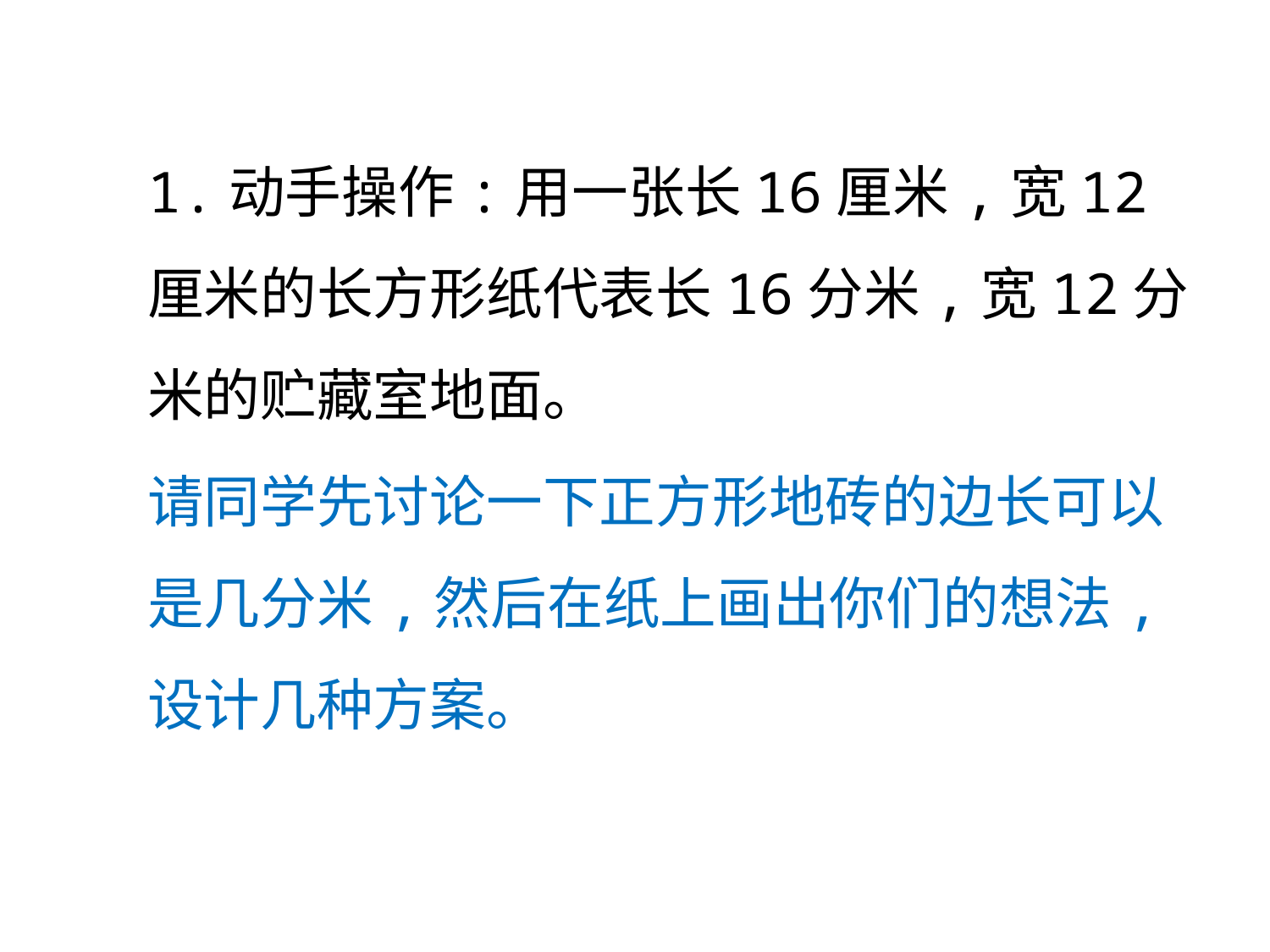

1.动手操作:用一张长16厘米,宽12厘米的长方形纸代表长16分米,宽12分米的贮藏室地面。
请同学先讨论一下正方形地砖的边长可以是几分米,然后在纸上画出你们的想法,设计几种方案。